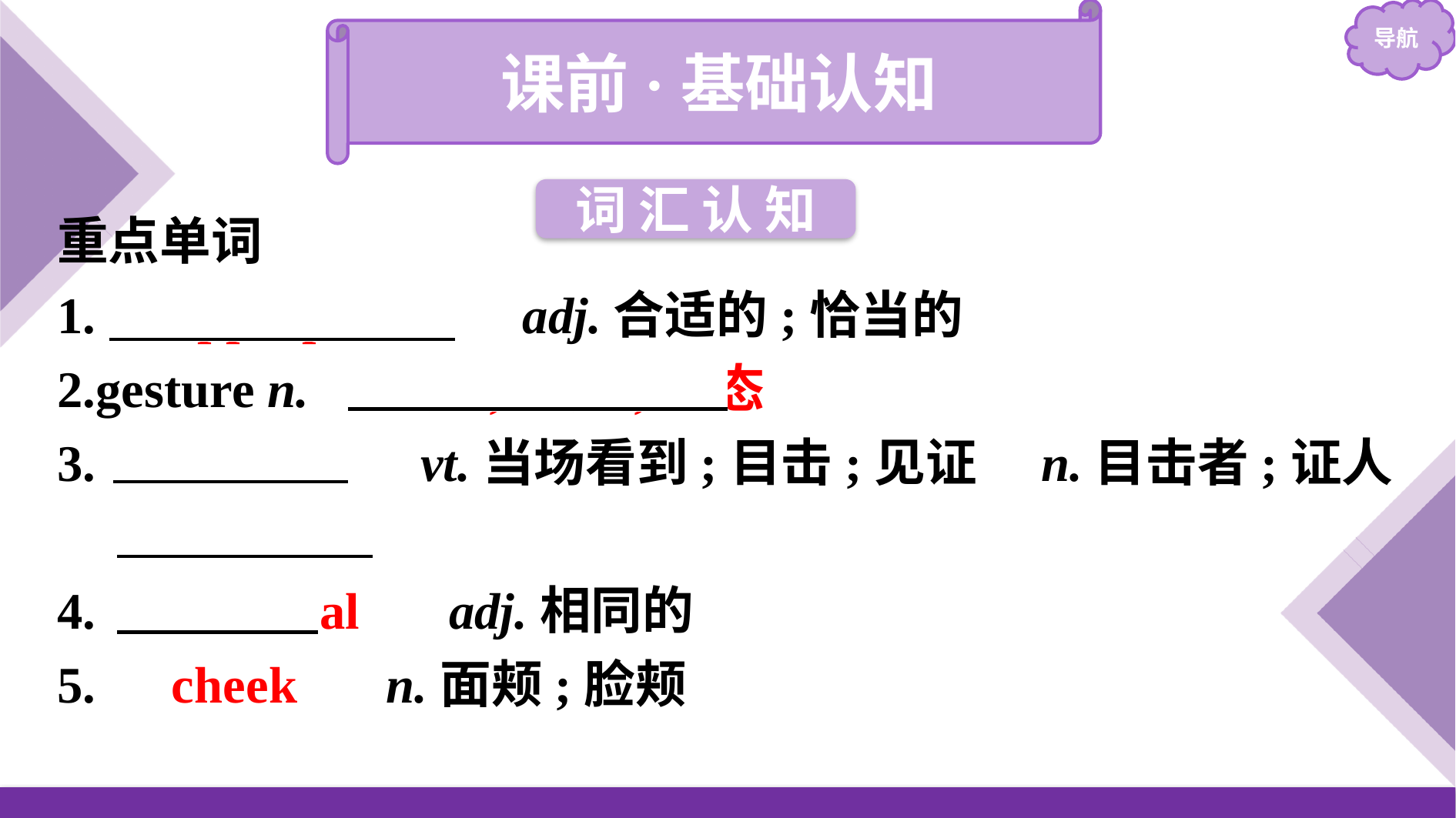

课前·基础认知
词 汇 认 知
重点单词
1.　appropriate　 adj.合适的;恰当的
2.gesture n.　手势;姿势;姿态
3.　witness　 vt.当场看到;目击;见证　n.目击者;证人
4.　identical　 adj.相同的
5.　cheek　 n.面颊;脸颊